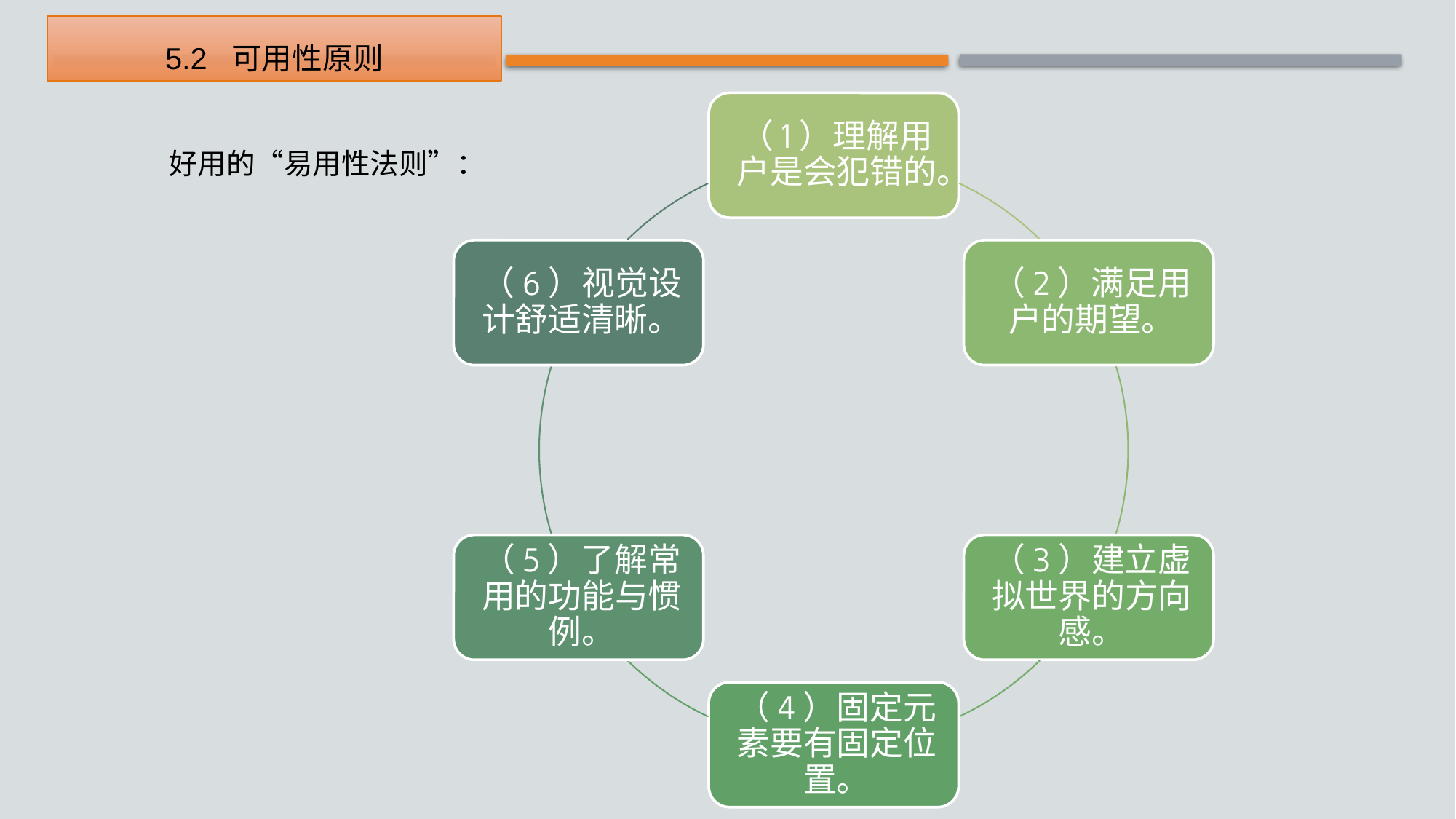

5.2  可用性原则
（1）理解用户是会犯错的。
（2）满足用户的期望。
（3）建立虚拟世界的方向感。
（4）固定元素要有固定位置。
（5）了解常用的功能与惯例。
（6）视觉设计舒适清晰。
好用的“易用性法则”：